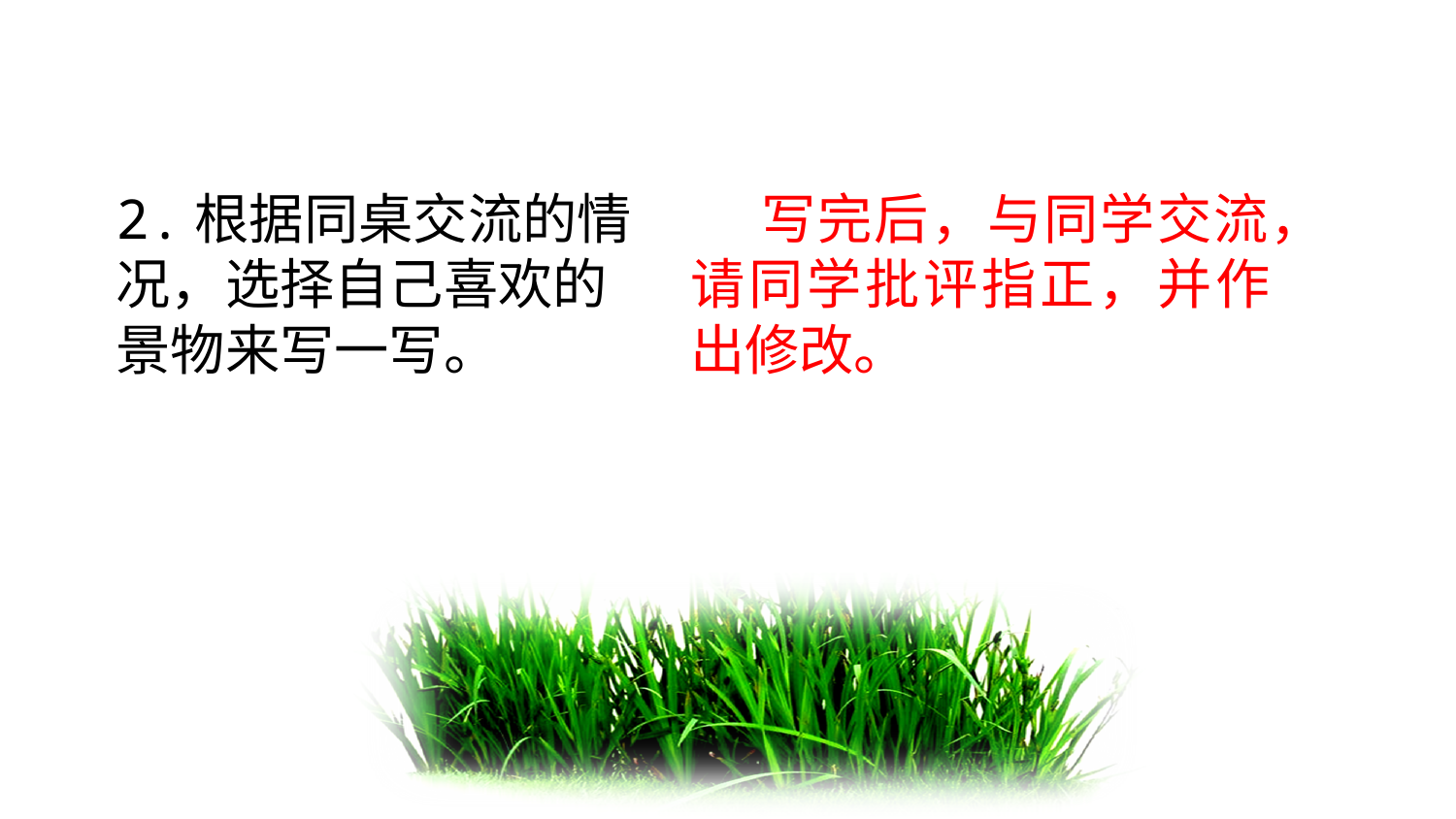

2.根据同桌交流的情况，选择自己喜欢的景物来写一写。
    写完后，与同学交流，请同学批评指正，并作出修改。